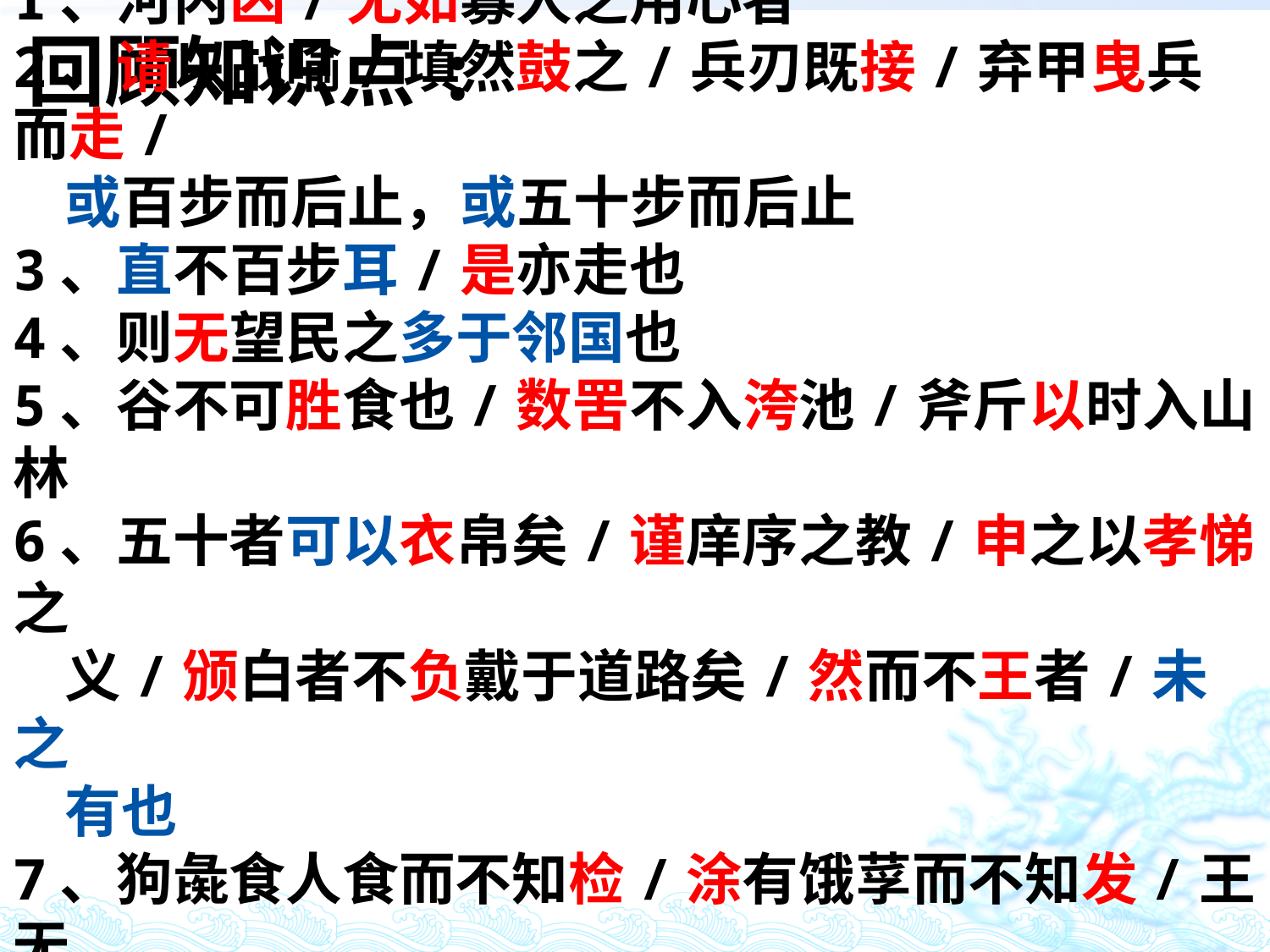

回顾知识点:
1、河内凶/无如寡人之用心者
2、请以战喻/填然鼓之/兵刃既接/弃甲曳兵而走/
   或百步而后止，或五十步而后止
3、直不百步耳/是亦走也
4、则无望民之多于邻国也
5、谷不可胜食也/数罟不入洿池/斧斤以时入山林
6、五十者可以衣帛矣/谨庠序之教/申之以孝悌之
   义/颁白者不负戴于道路矣/然而不王者/未之
   有也
7、狗彘食人食而不知检/涂有饿莩而不知发/王无
   罪岁